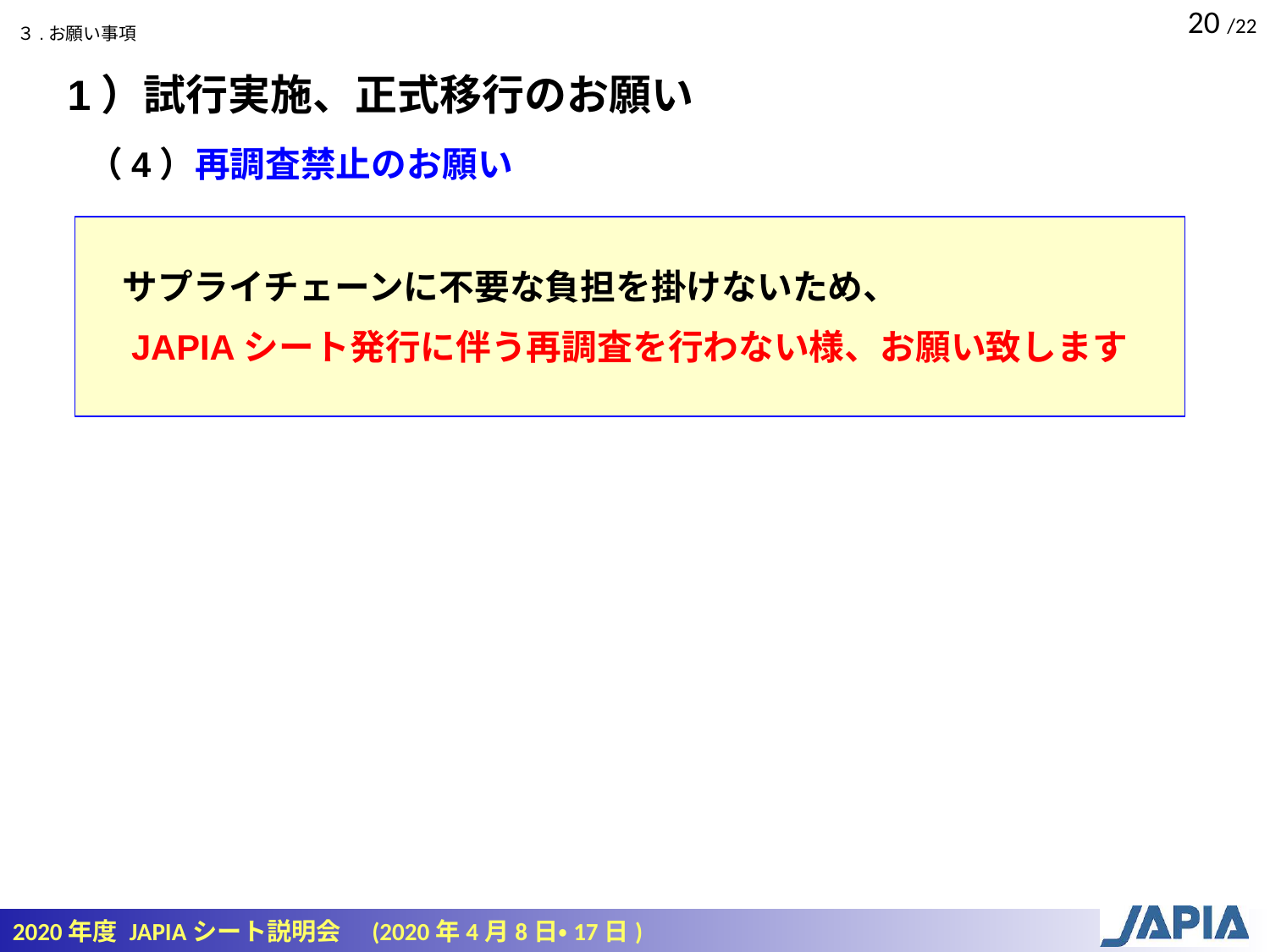

３.お願い事項
1）試行実施、正式移行のお願い
（4）再調査禁止のお願い

　サプライチェーンに不要な負担を掛けないため、

　JAPIAシート発行に伴う再調査を行わない様、お願い致します